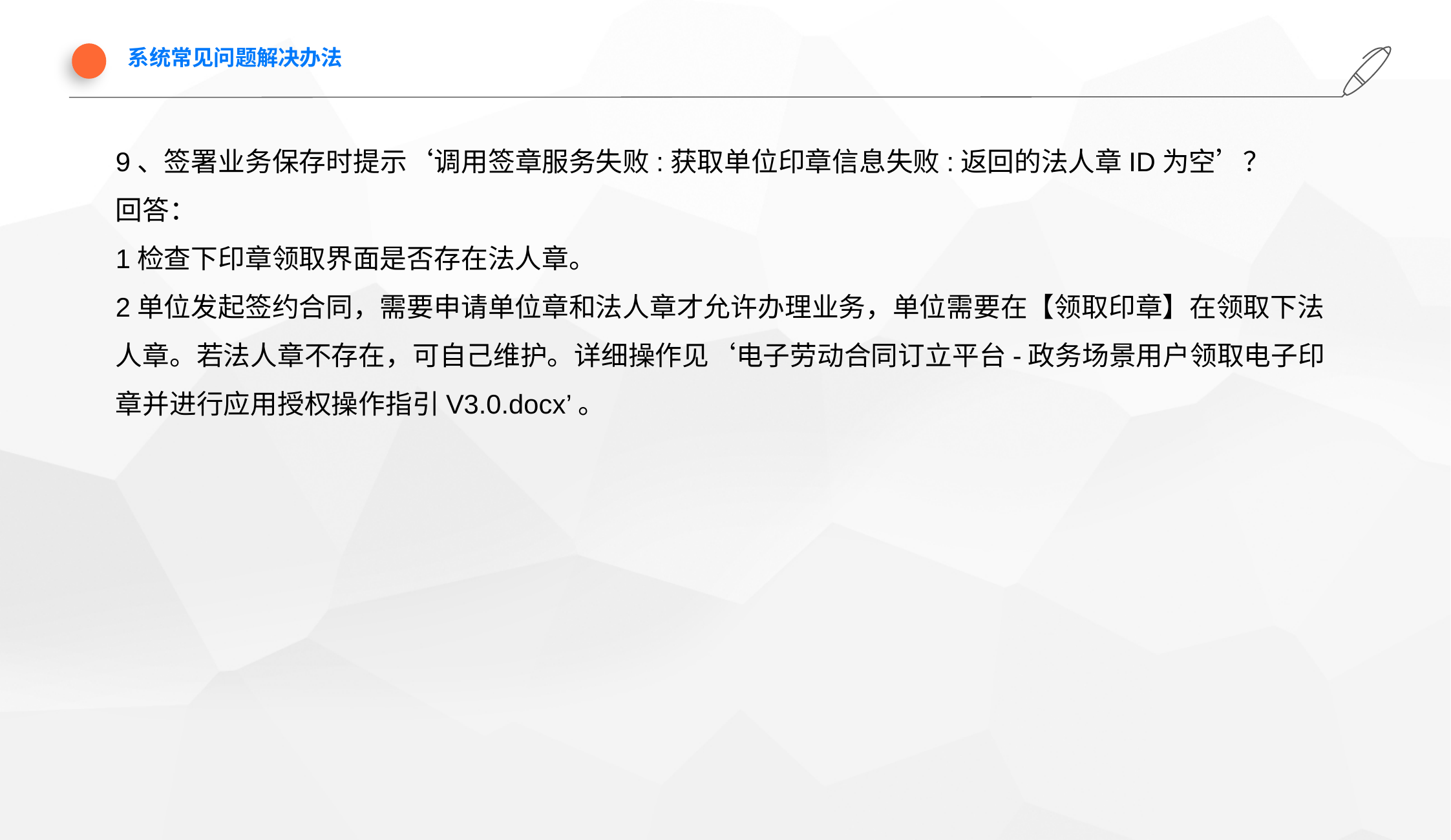

系统常见问题解决办法

9、签署业务保存时提示‘调用签章服务失败:获取单位印章信息失败:返回的法人章ID为空’？
回答：
1检查下印章领取界面是否存在法人章。
2单位发起签约合同，需要申请单位章和法人章才允许办理业务，单位需要在【领取印章】在领取下法人章。若法人章不存在，可自己维护。详细操作见‘电子劳动合同订立平台-政务场景用户领取电子印章并进行应用授权操作指引V3.0.docx’。